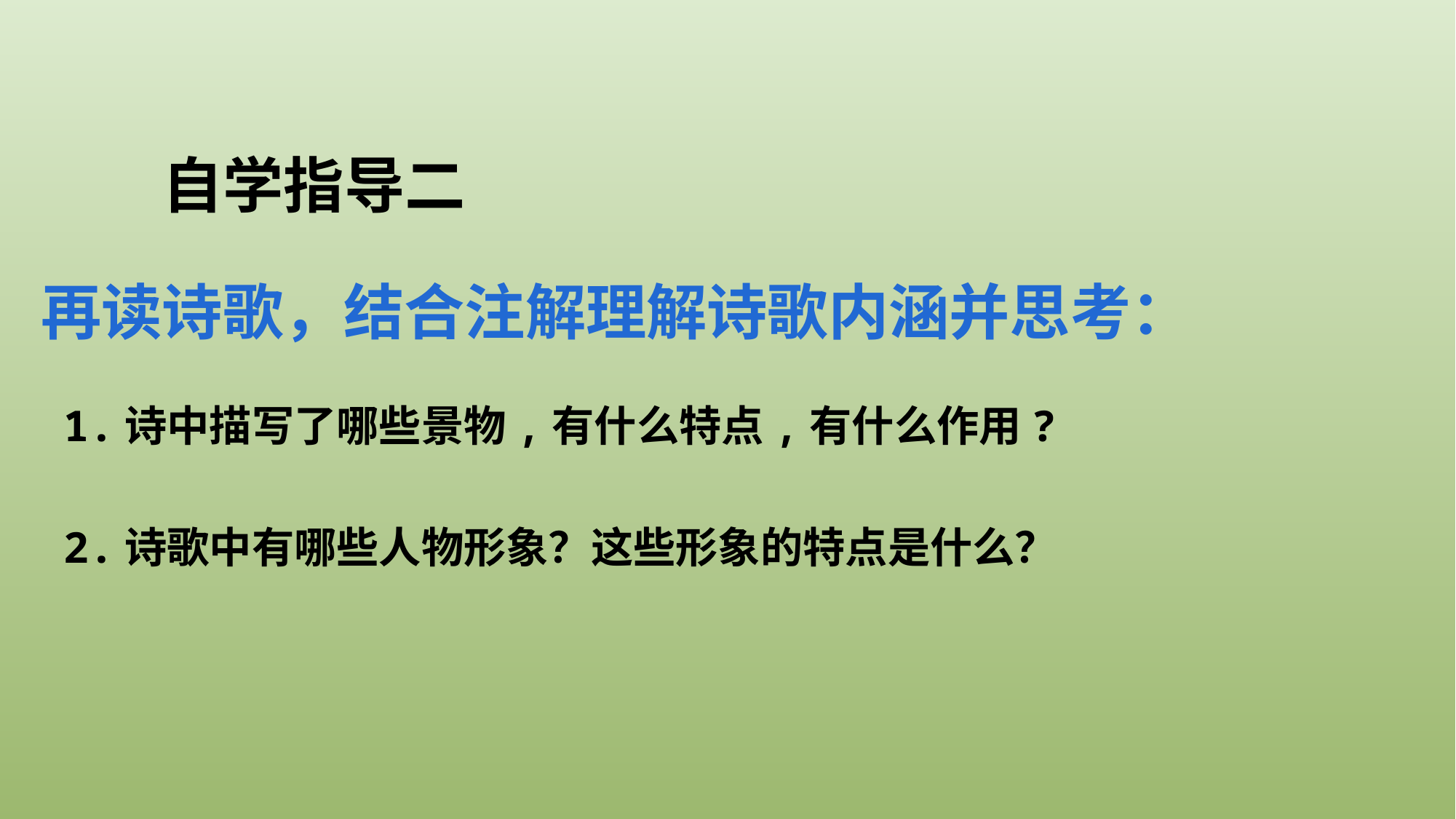

自学指导二
再读诗歌，结合注解理解诗歌内涵并思考：
1.诗中描写了哪些景物,有什么特点,有什么作用?

2.诗歌中有哪些人物形象？这些形象的特点是什么？